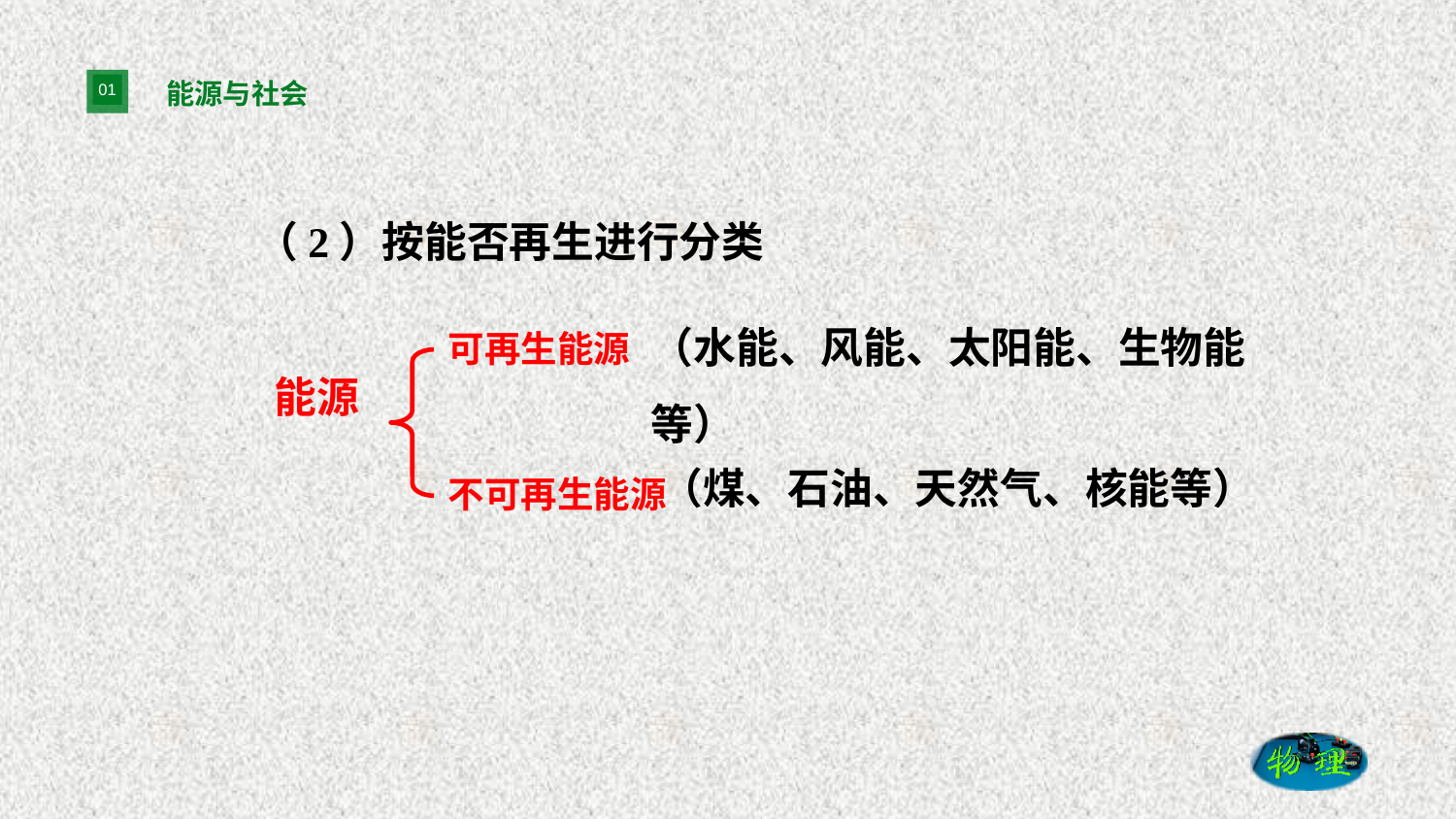

# 能源与社会
（2）按能否再生进行分类
（水能、风能、太阳能、生物能等）
可再生能源

不可再生能源
能源
（煤、石油、天然气、核能等）